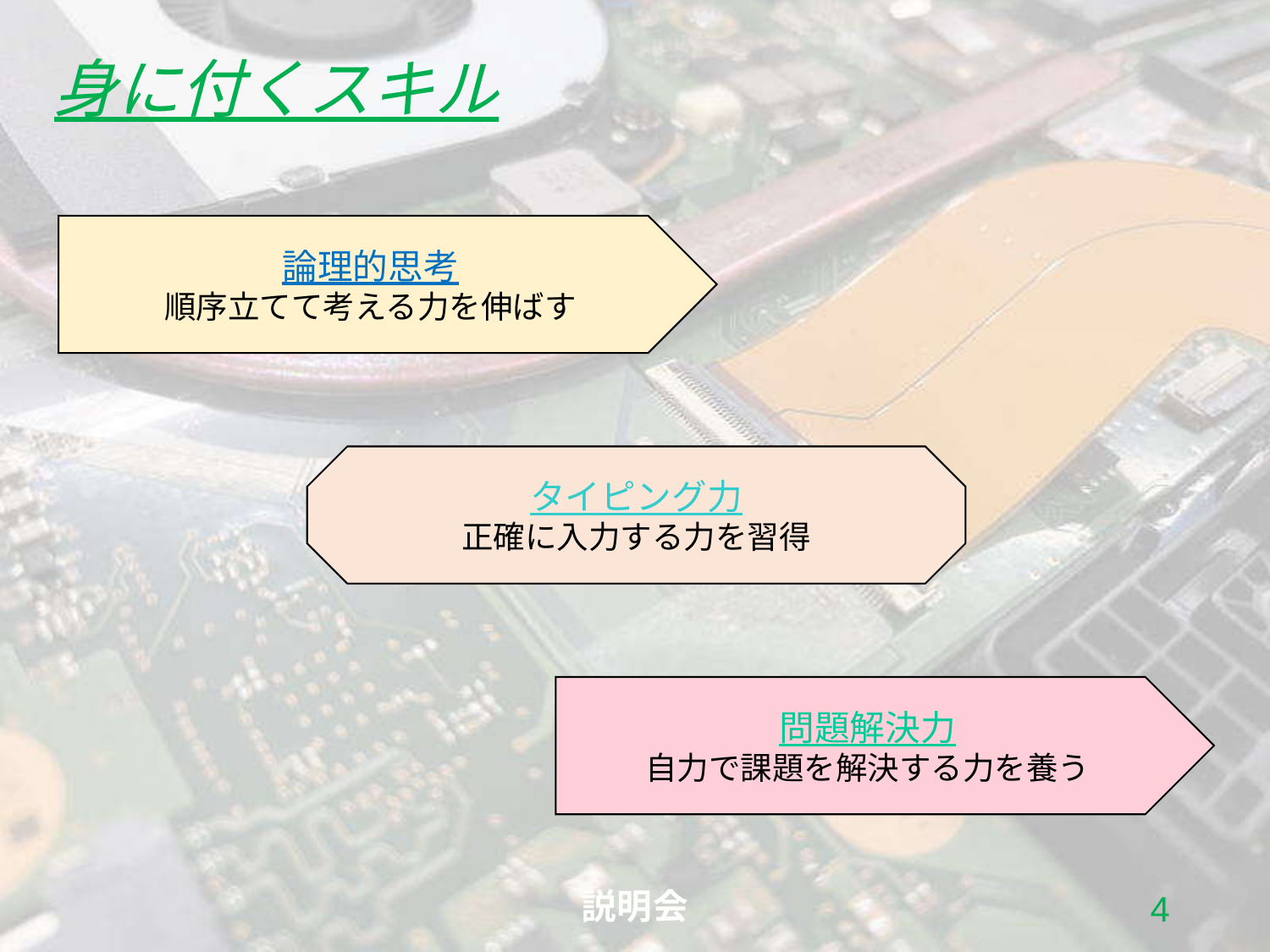

身に付くスキル
論理的思考
順序立てて考える力を伸ばす
タイピング力
正確に入力する力を習得
問題解決力
自力で課題を解決する力を養う
4